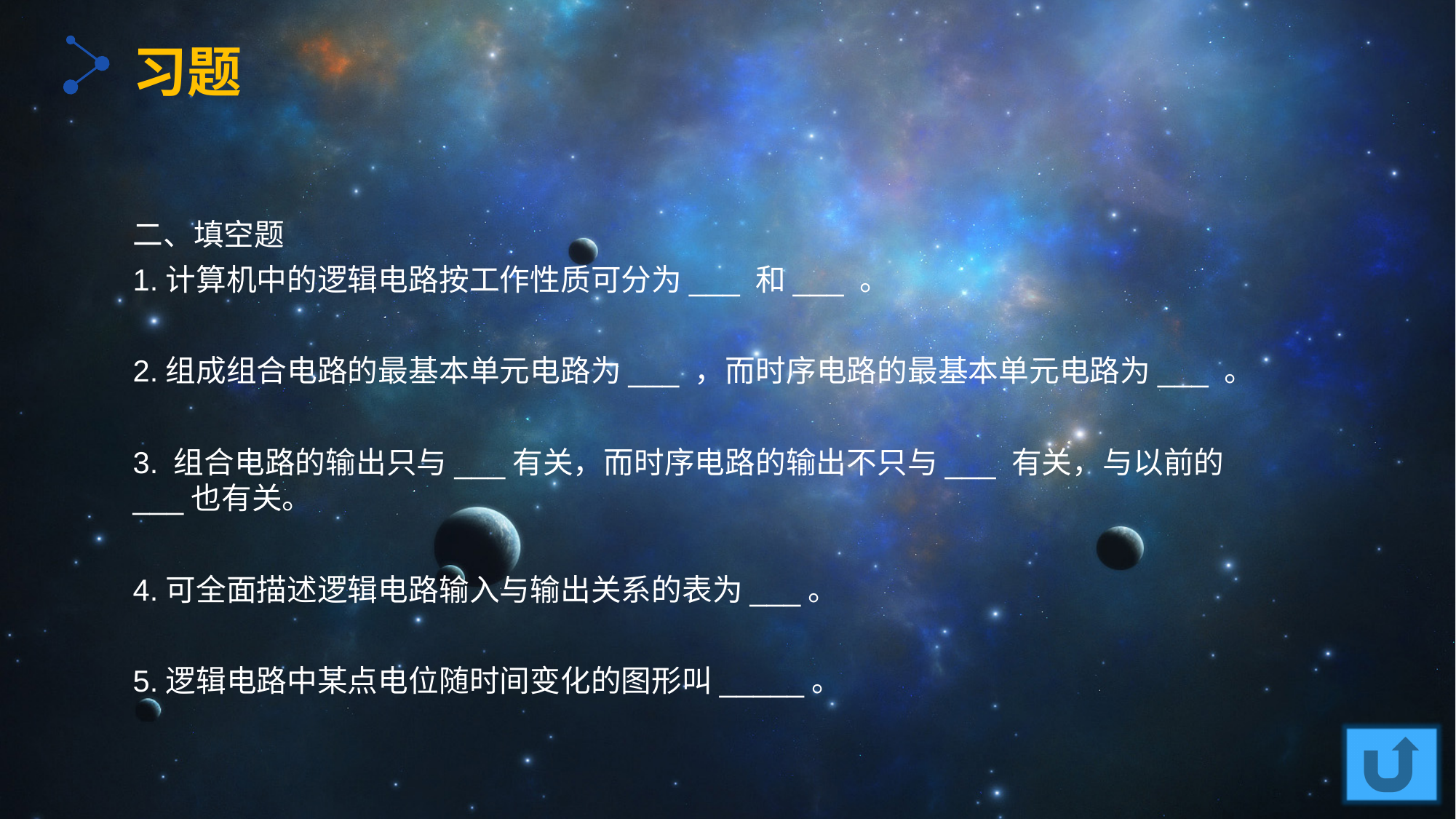

习题

二、填空题
1.计算机中的逻辑电路按工作性质可分为___ 和___ 。

2.组成组合电路的最基本单元电路为___ ，而时序电路的最基本单元电路为___ 。

3. 组合电路的输出只与___有关，而时序电路的输出不只与___ 有关，与以前的___也有关。

4.可全面描述逻辑电路输入与输出关系的表为___。

5.逻辑电路中某点电位随时间变化的图形叫_____。